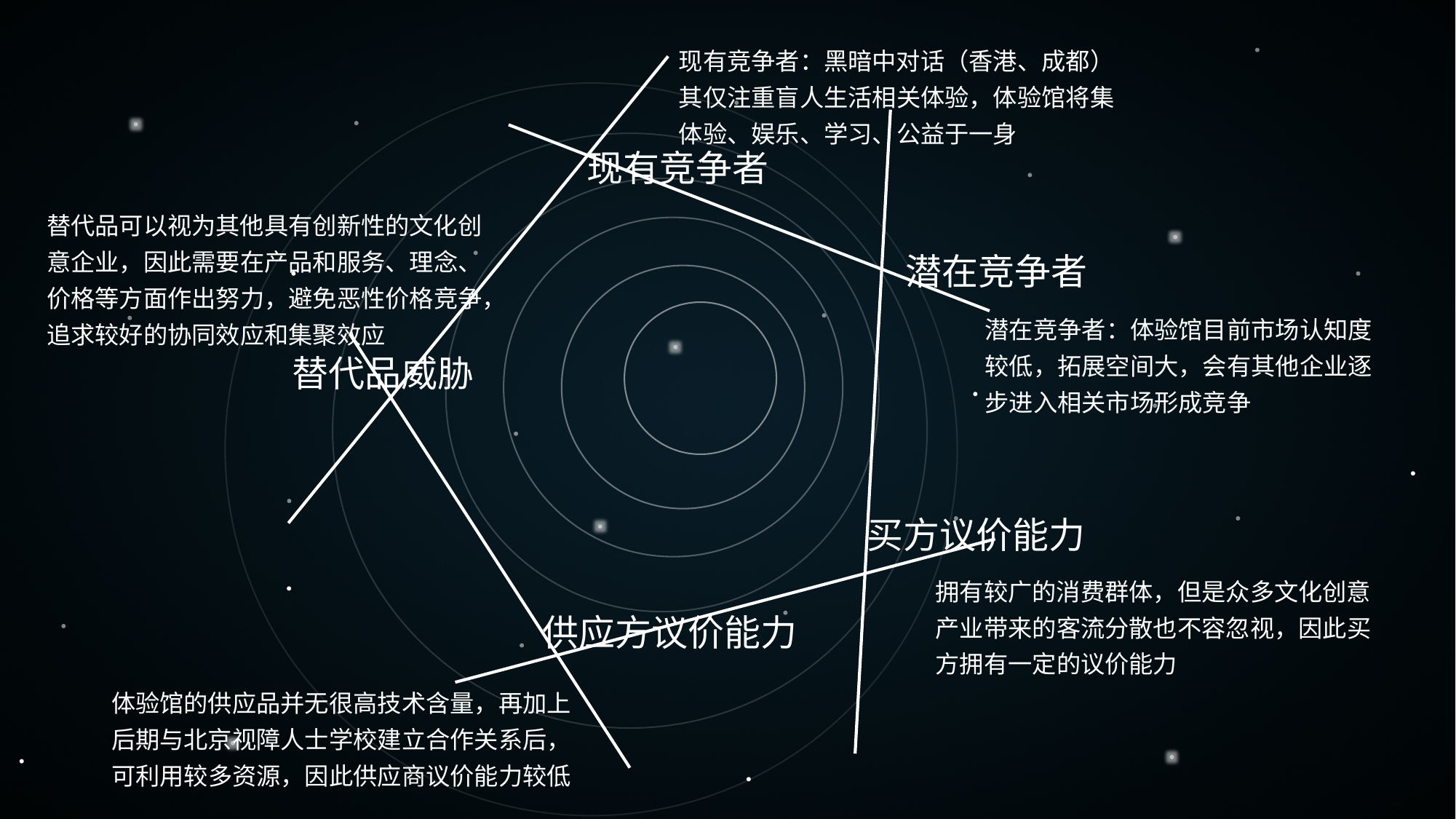

现有竞争者：黑暗中对话（香港、成都）
其仅注重盲人生活相关体验，体验馆将集体验、娱乐、学习、公益于一身

现有竞争者

替代品可以视为其他具有创新性的文化创意企业，因此需要在产品和服务、理念、价格等方面作出努力，避免恶性价格竞争，追求较好的协同效应和集聚效应

潜在竞争者

潜在竞争者：体验馆目前市场认知度较低，拓展空间大，会有其他企业逐步进入相关市场形成竞争

替代品威胁
买方议价能力
拥有较广的消费群体，但是众多文化创意产业带来的客流分散也不容忽视，因此买方拥有一定的议价能力
供应方议价能力
体验馆的供应品并无很高技术含量，再加上后期与北京视障人士学校建立合作关系后，可利用较多资源，因此供应商议价能力较低